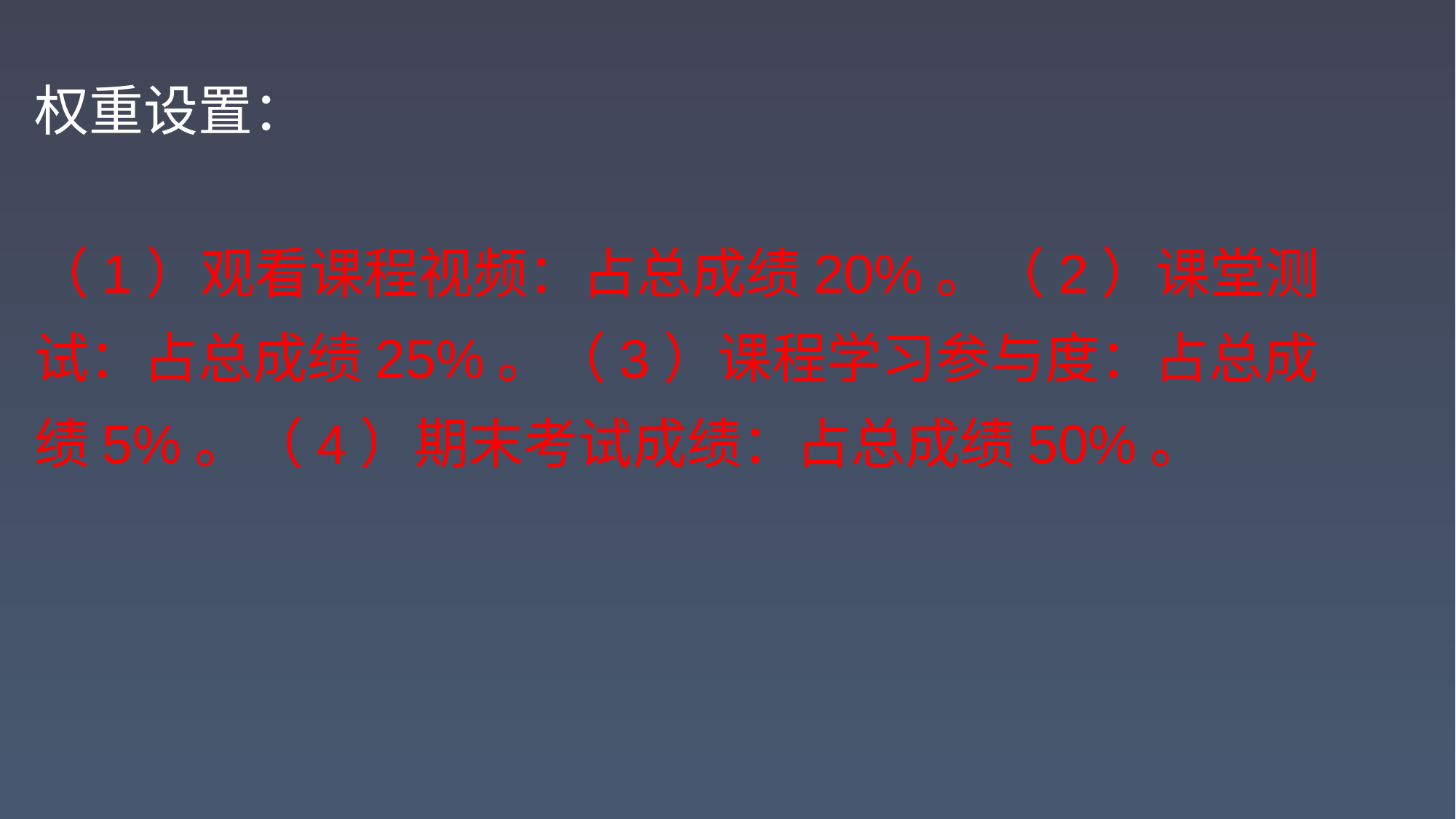

权重设置：
（1）观看课程视频：占总成绩20%。（2）课堂测试：占总成绩25%。（3）课程学习参与度：占总成绩5%。（4）期末考试成绩：占总成绩50%。